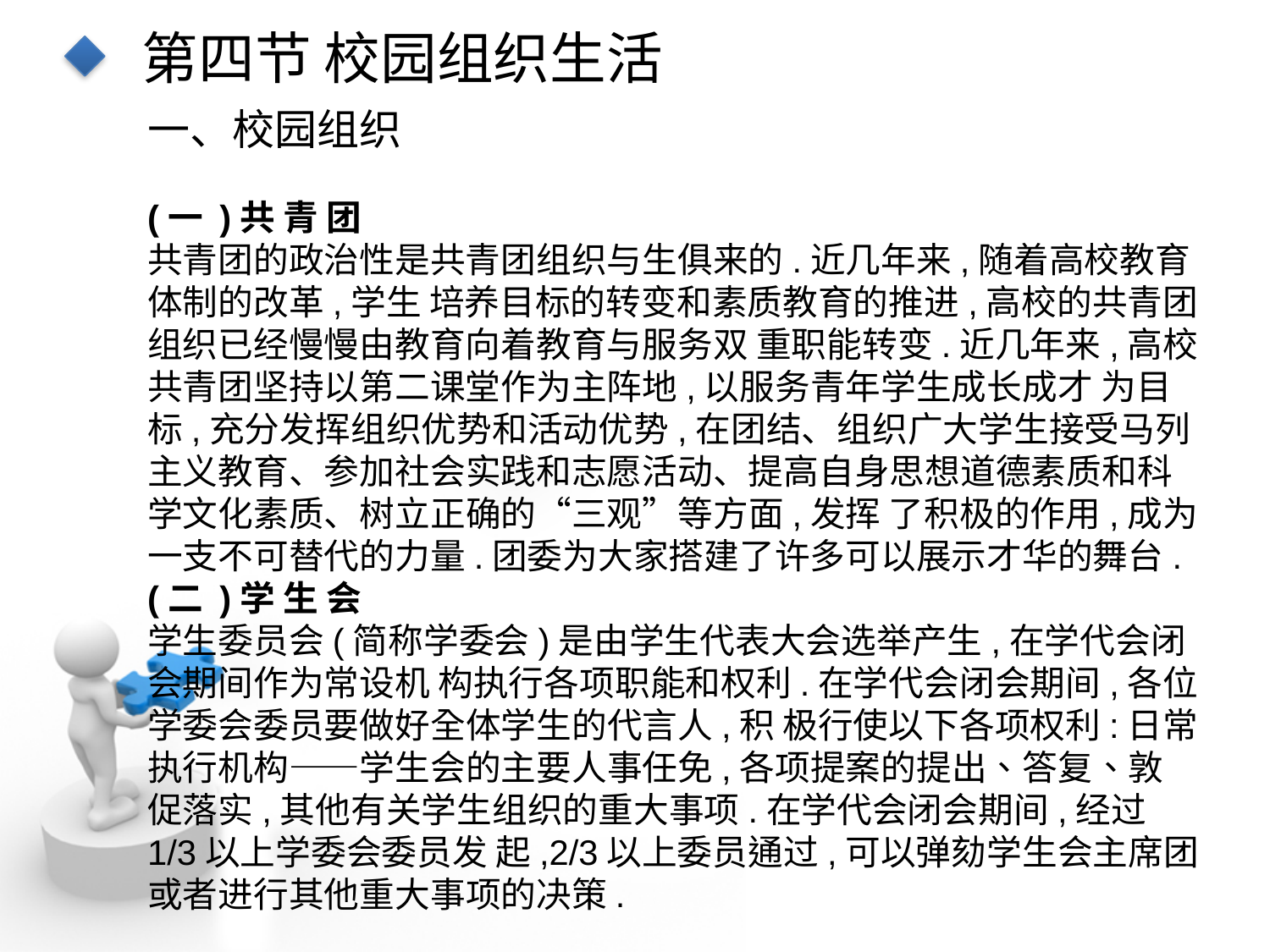

第四节 校园组织生活

一、校园组织

(一 )共 青 团
共青团的政治性是共青团组织与生俱来的.近几年来,随着高校教育体制的改革,学生 培养目标的转变和素质教育的推进,高校的共青团组织已经慢慢由教育向着教育与服务双 重职能转变.近几年来,高校共青团坚持以第二课堂作为主阵地,以服务青年学生成长成才 为目标,充分发挥组织优势和活动优势,在团结、组织广大学生接受马列主义教育、参加社会实践和志愿活动、提高自身思想道德素质和科学文化素质、树立正确的“三观”等方面,发挥 了积极的作用,成为一支不可替代的力量.团委为大家搭建了许多可以展示才华的舞台.
(二 )学 生 会
学生委员会(简称学委会)是由学生代表大会选举产生,在学代会闭会期间作为常设机 构执行各项职能和权利.在学代会闭会期间,各位学委会委员要做好全体学生的代言人,积 极行使以下各项权利:日常执行机构——学生会的主要人事任免,各项提案的提出、答复、敦 促落实,其他有关学生组织的重大事项.在学代会闭会期间,经过1/3以上学委会委员发 起,2/3以上委员通过,可以弹劾学生会主席团或者进行其他重大事项的决策.
点击添加文本
点击添加文本
点击添加文本
点击添加文本